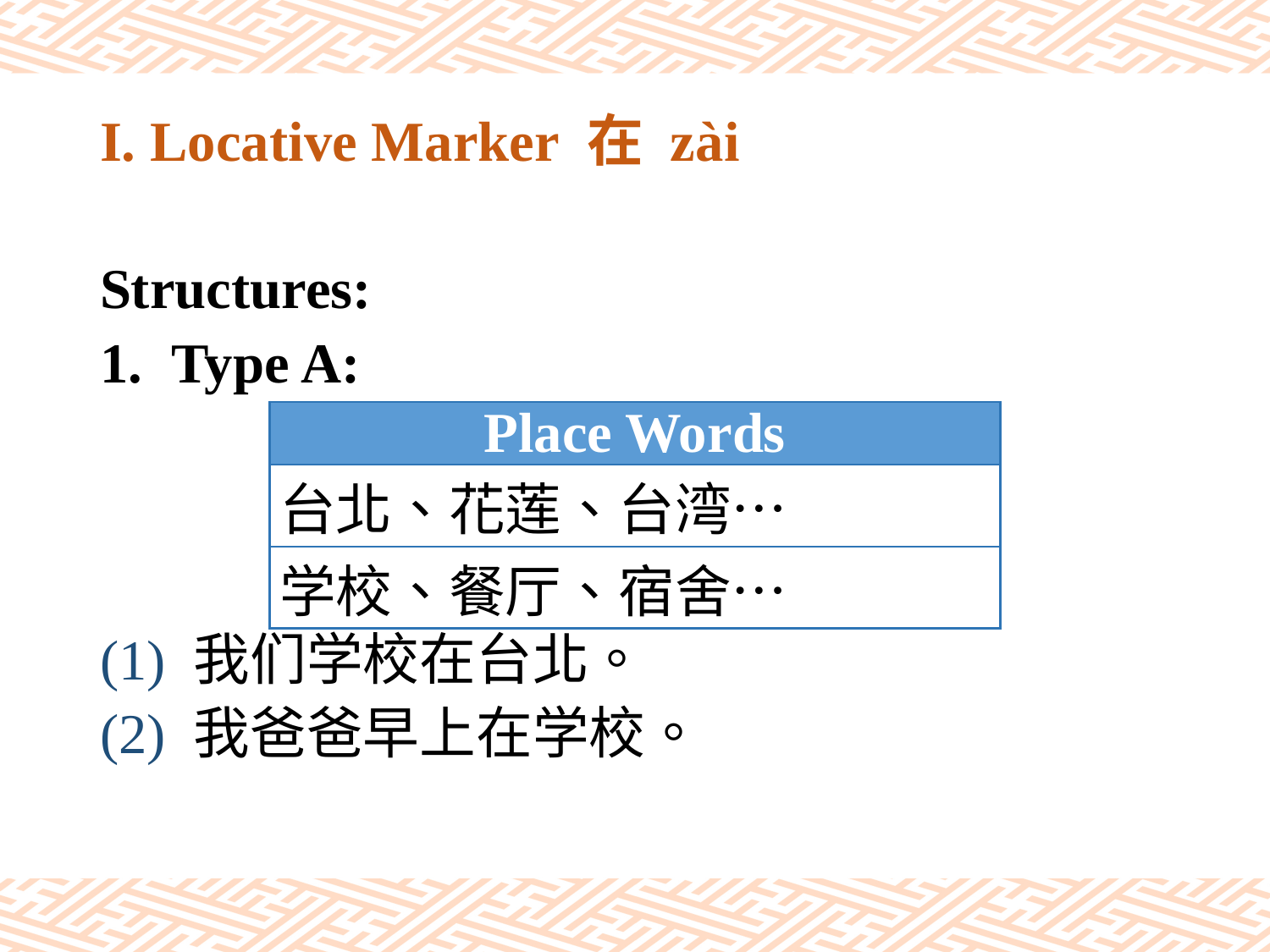

# I. Locative Marker 在 zài
Structures:
Type A:

(1) 我们学校在台北。
(2) 我爸爸早上在学校。

| Place Words |
| --- |
| 台北、花莲、台湾… |
| 学校、餐厅、宿舍… |